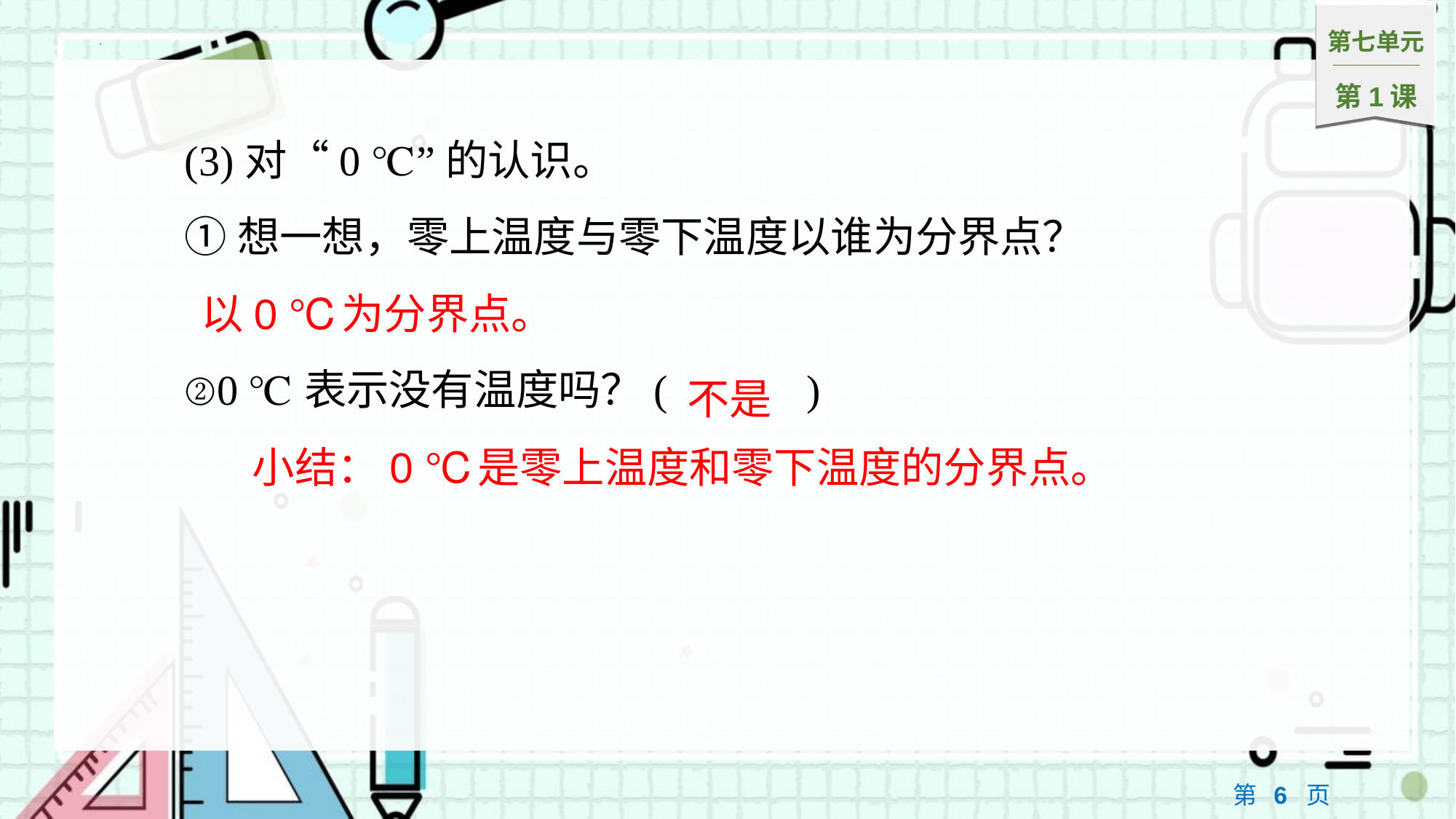

(3)对“0 ℃”的认识。
①想一想，零上温度与零下温度以谁为分界点？

②0 ℃表示没有温度吗？(　	　)

以0 ℃为分界点。
不是
小结：0 ℃是零上温度和零下温度的分界点。